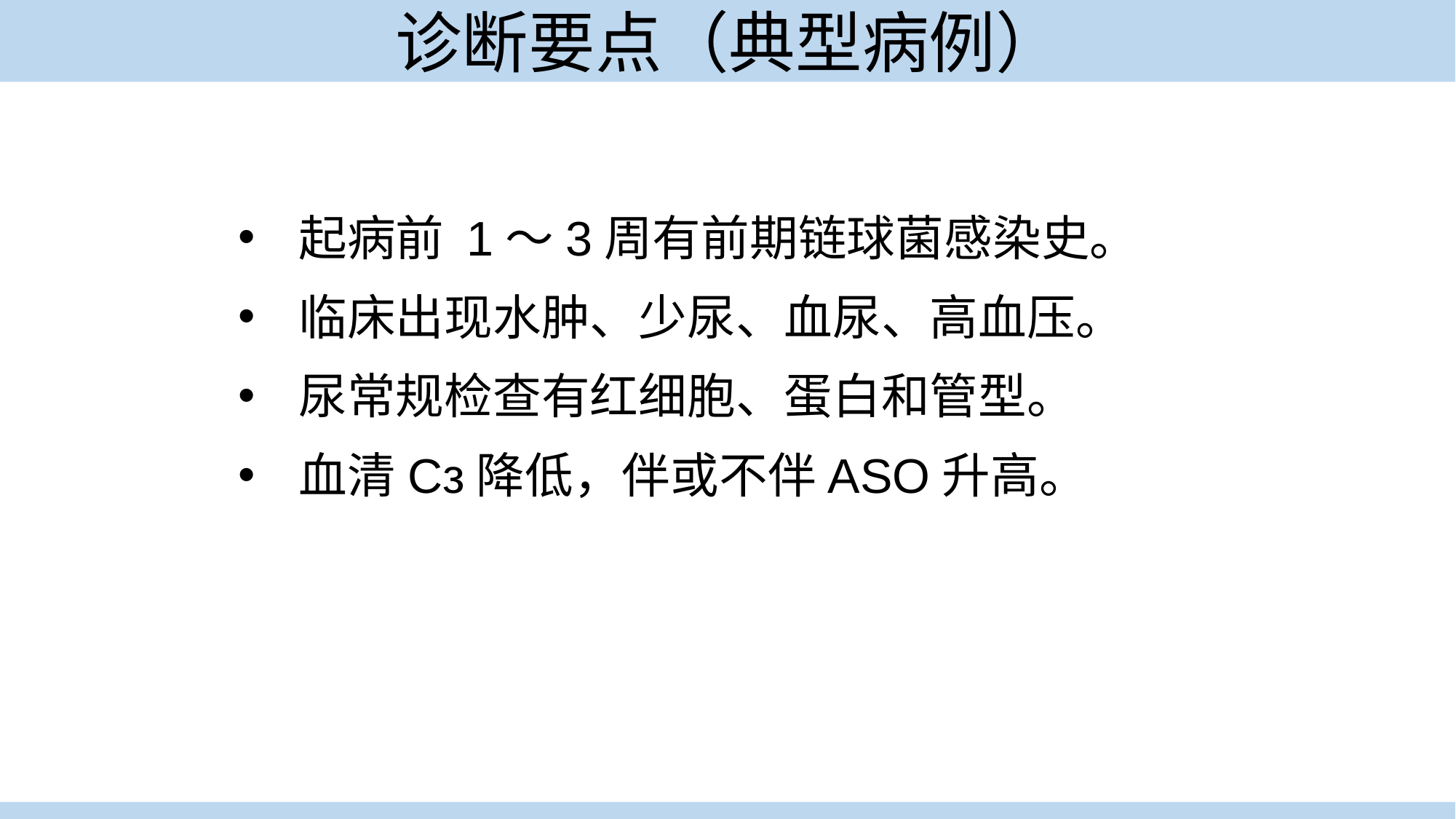

# 诊断要点（典型病例）
  起病前 1～3周有前期链球菌感染史。
  临床出现水肿、少尿、血尿、高血压。
  尿常规检查有红细胞、蛋白和管型。
  血清Cз降低，伴或不伴ASO升高。